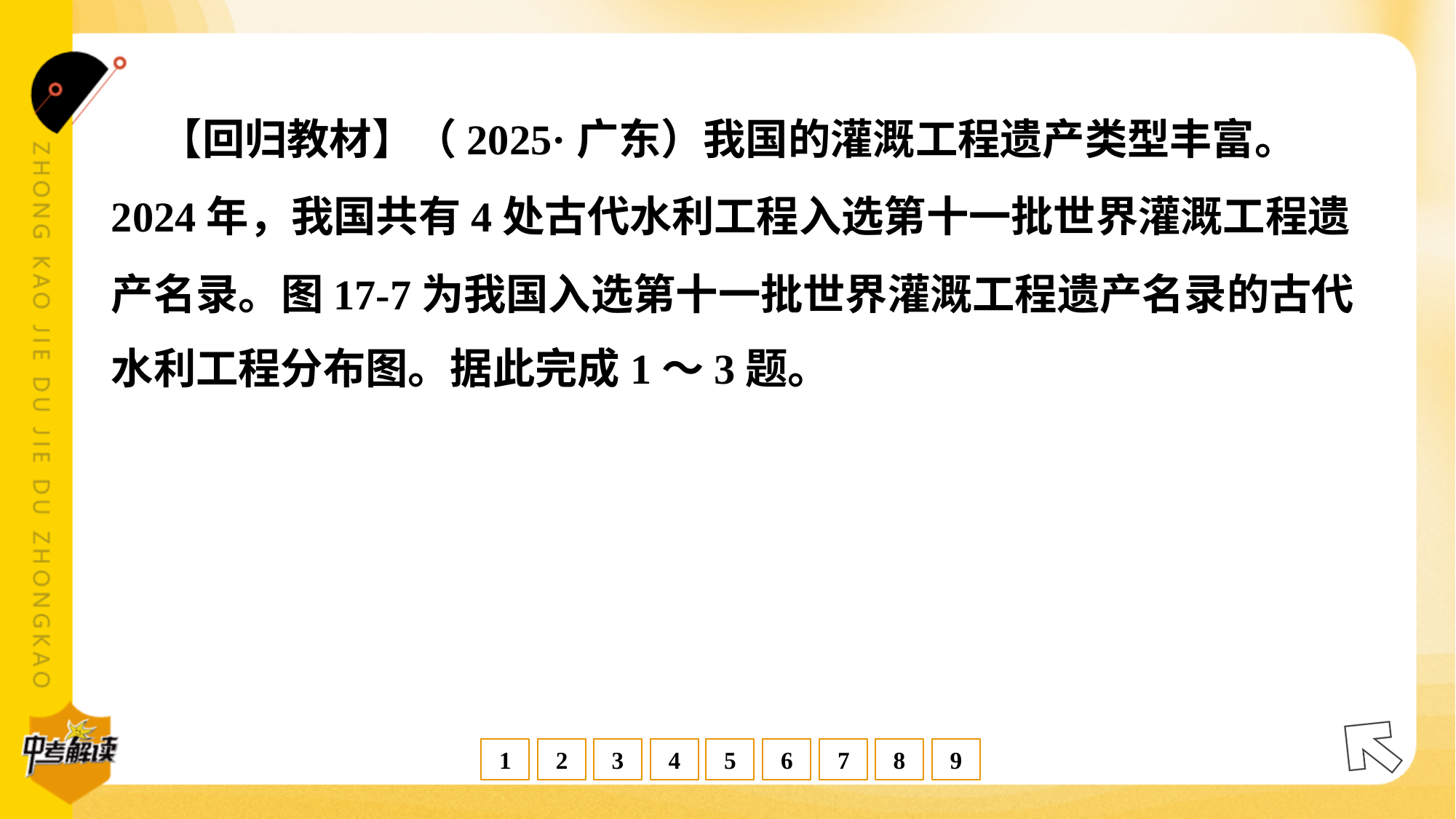

【回归教材】（2025·广东）我国的灌溉工程遗产类型丰富。
2024年，我国共有4处古代水利工程入选第十一批世界灌溉工程遗
产名录。图17-7为我国入选第十一批世界灌溉工程遗产名录的古代
水利工程分布图。据此完成1～3题。